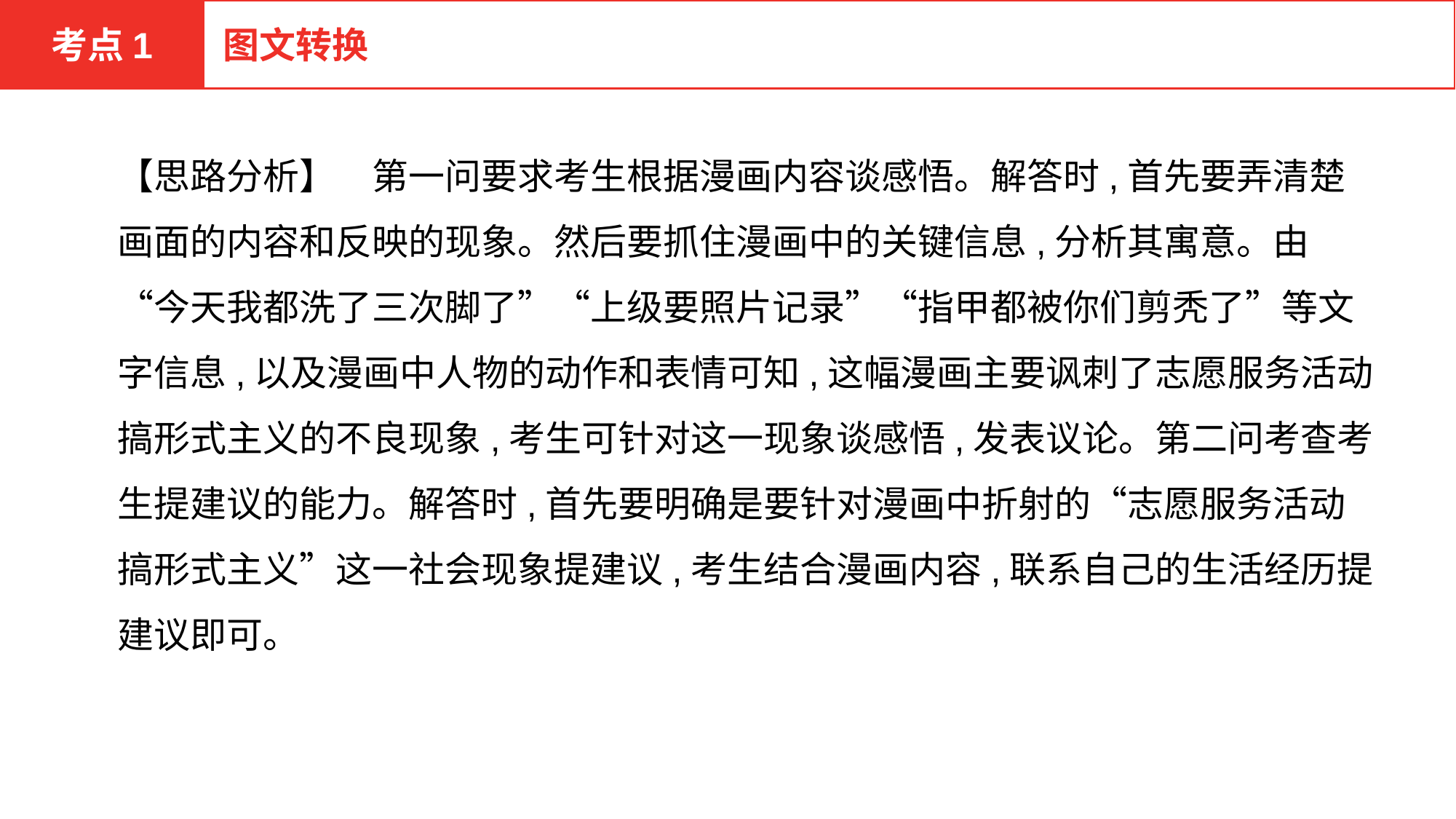

考点1
图文转换
【思路分析】　第一问要求考生根据漫画内容谈感悟。解答时,首先要弄清楚画面的内容和反映的现象。然后要抓住漫画中的关键信息,分析其寓意。由“今天我都洗了三次脚了”“上级要照片记录”“指甲都被你们剪秃了”等文字信息,以及漫画中人物的动作和表情可知,这幅漫画主要讽刺了志愿服务活动搞形式主义的不良现象,考生可针对这一现象谈感悟,发表议论。第二问考查考生提建议的能力。解答时,首先要明确是要针对漫画中折射的“志愿服务活动搞形式主义”这一社会现象提建议,考生结合漫画内容,联系自己的生活经历提建议即可。